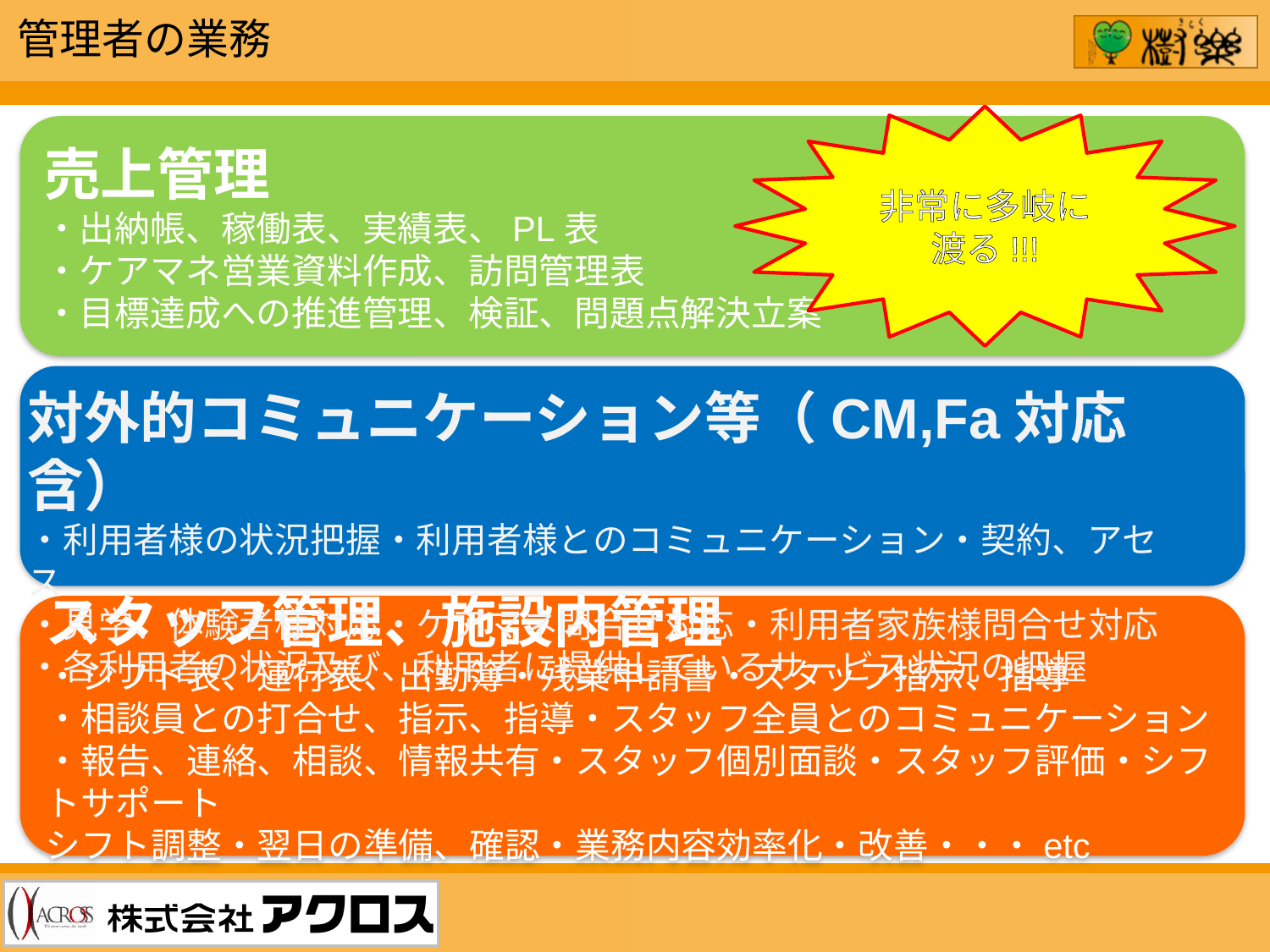

管理者の業務
非常に多岐に
渡る!!!
売上管理
・出納帳、稼働表、実績表、PL表
・ケアマネ営業資料作成、訪問管理表
・目標達成への推進管理、検証、問題点解決立案

対外的コミュニケーション等（CM,Fa対応含）
・利用者様の状況把握・利用者様とのコミュニケーション・契約、アセス
・見学、体験者様対応・ケアマネ問合せ対応・利用者家族様問合せ対応
・各利用者の状況及び、利用者に提供しているサービス状況の把握

スタッフ管理、施設内管理
・シフト表、運行表、出勤簿・残業申請書・スタッフ指示、指導
・相談員との打合せ、指示、指導・スタッフ全員とのコミュニケーション
・報告、連絡、相談、情報共有・スタッフ個別面談・スタッフ評価・シフトサポート
シフト調整・翌日の準備、確認・業務内容効率化・改善・・・etc